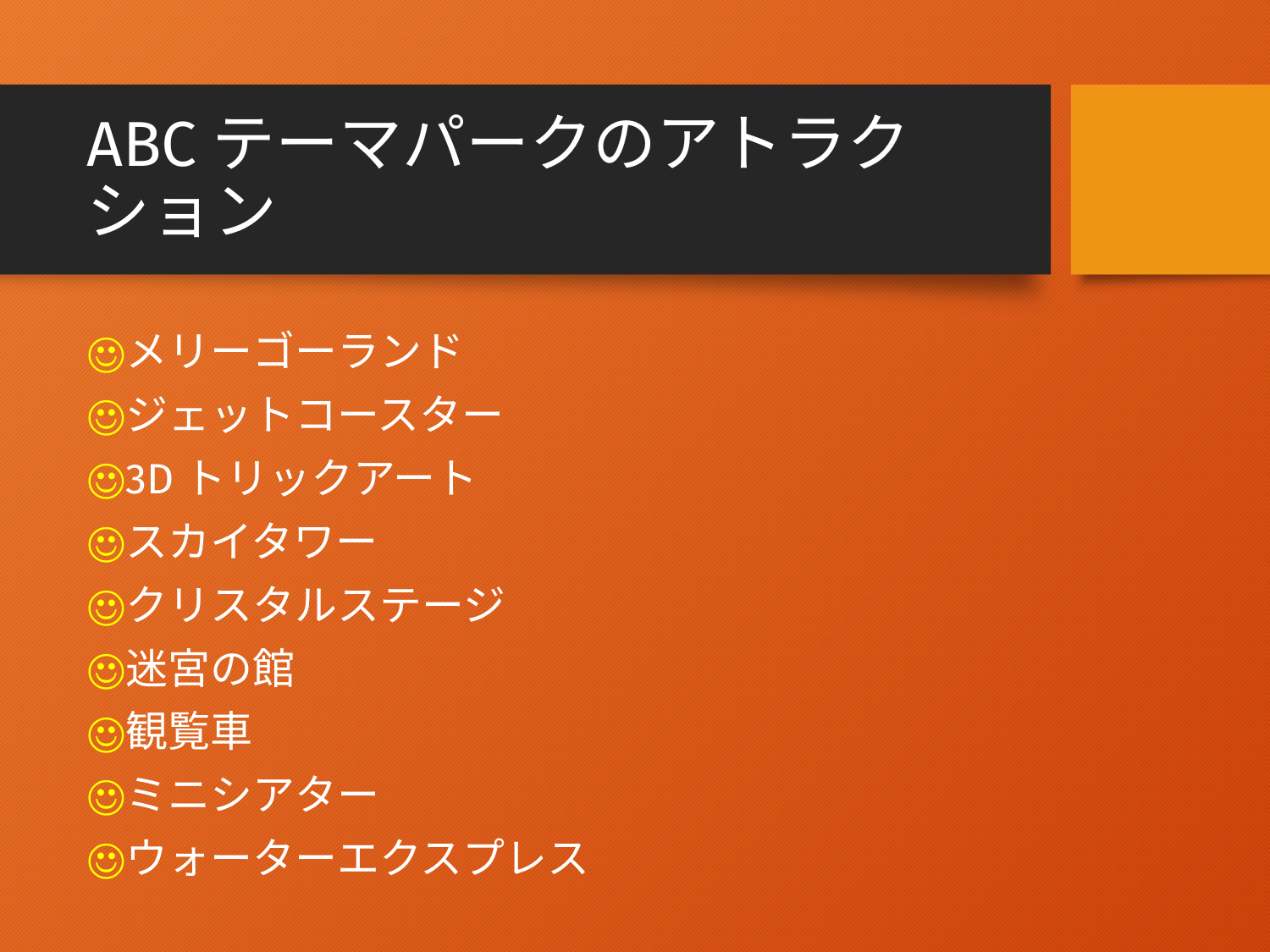

# ABCテーマパークのアトラクション
メリーゴーランド
ジェットコースター
3Dトリックアート
スカイタワー
クリスタルステージ
迷宮の館
観覧車
ミニシアター
ウォーターエクスプレス